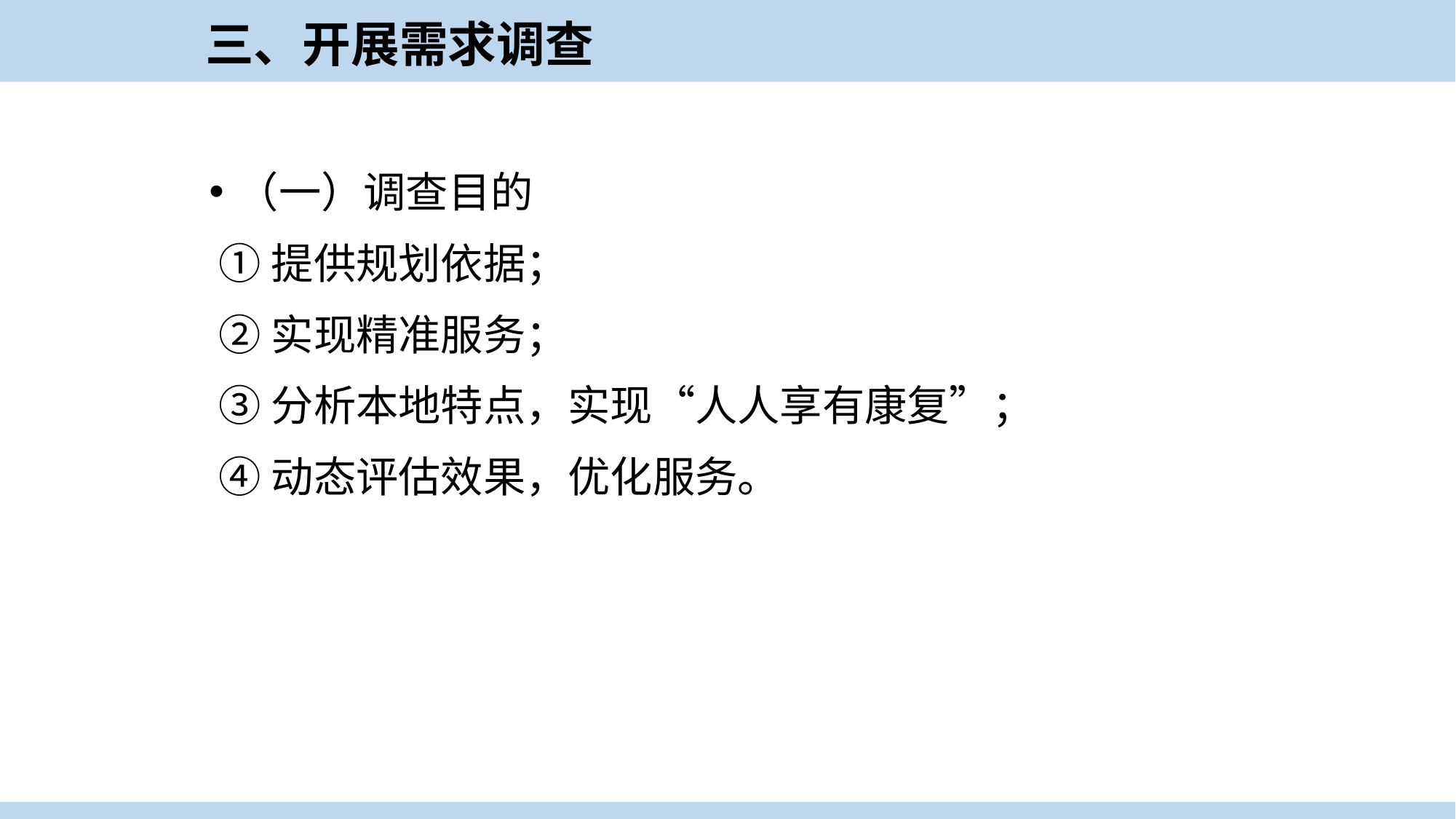

三、开展需求调查
（一）调查目的
 ①提供规划依据；
 ②实现精准服务；
 ③分析本地特点，实现“人人享有康复”；
 ④动态评估效果，优化服务。